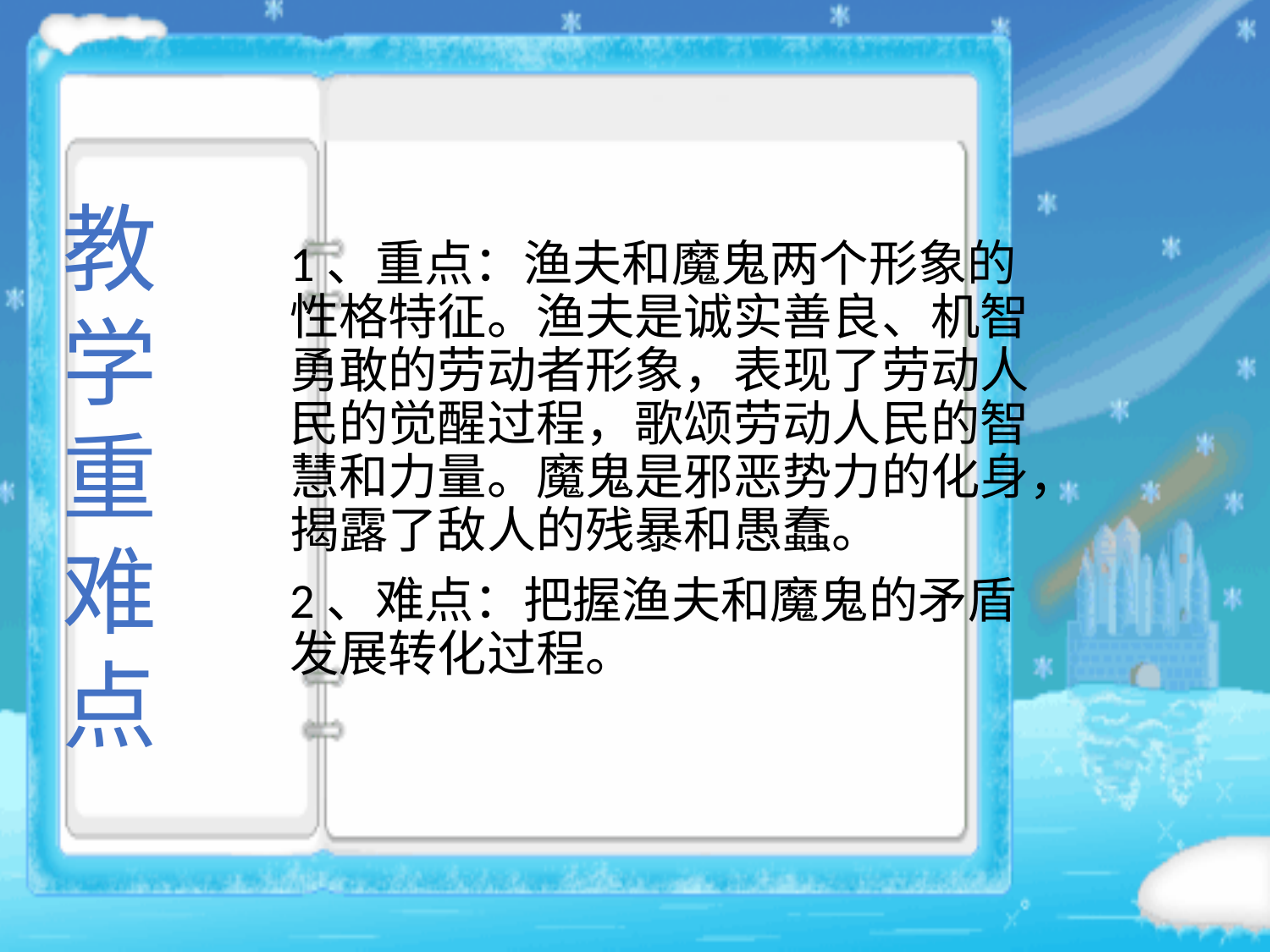

教学重难点
1、重点：渔夫和魔鬼两个形象的性格特征。渔夫是诚实善良、机智勇敢的劳动者形象，表现了劳动人民的觉醒过程，歌颂劳动人民的智慧和力量。魔鬼是邪恶势力的化身，揭露了敌人的残暴和愚蠢。
2、难点：把握渔夫和魔鬼的矛盾发展转化过程。